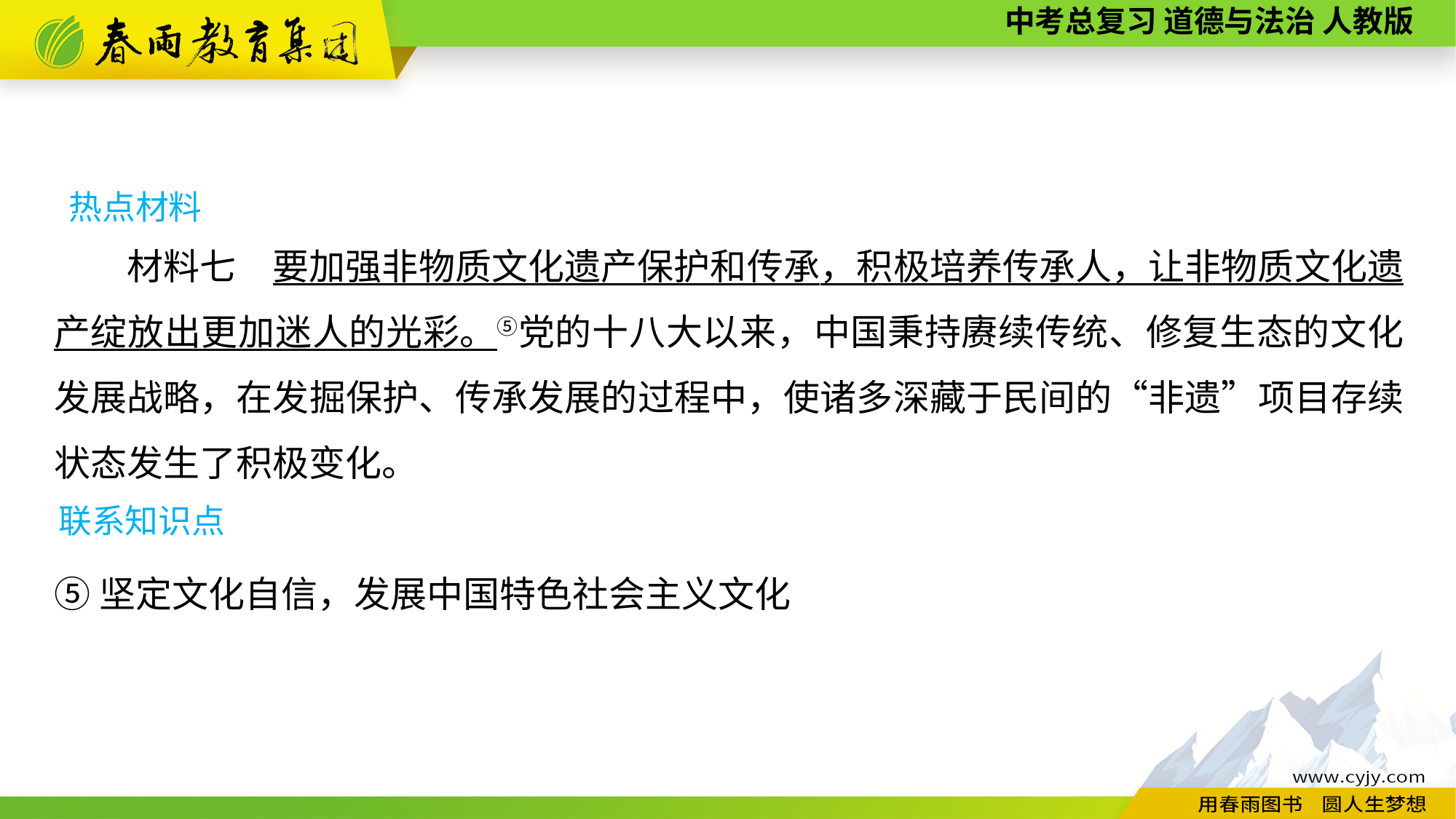

热点材料
　　材料七　要加强非物质文化遗产保护和传承，积极培养传承人，让非物质文化遗产绽放出更加迷人的光彩。⑤党的十八大以来，中国秉持赓续传统、修复生态的文化发展战略，在发掘保护、传承发展的过程中，使诸多深藏于民间的“非遗”项目存续状态发生了积极变化。

⑤坚定文化自信，发展中国特色社会主义文化
联系知识点